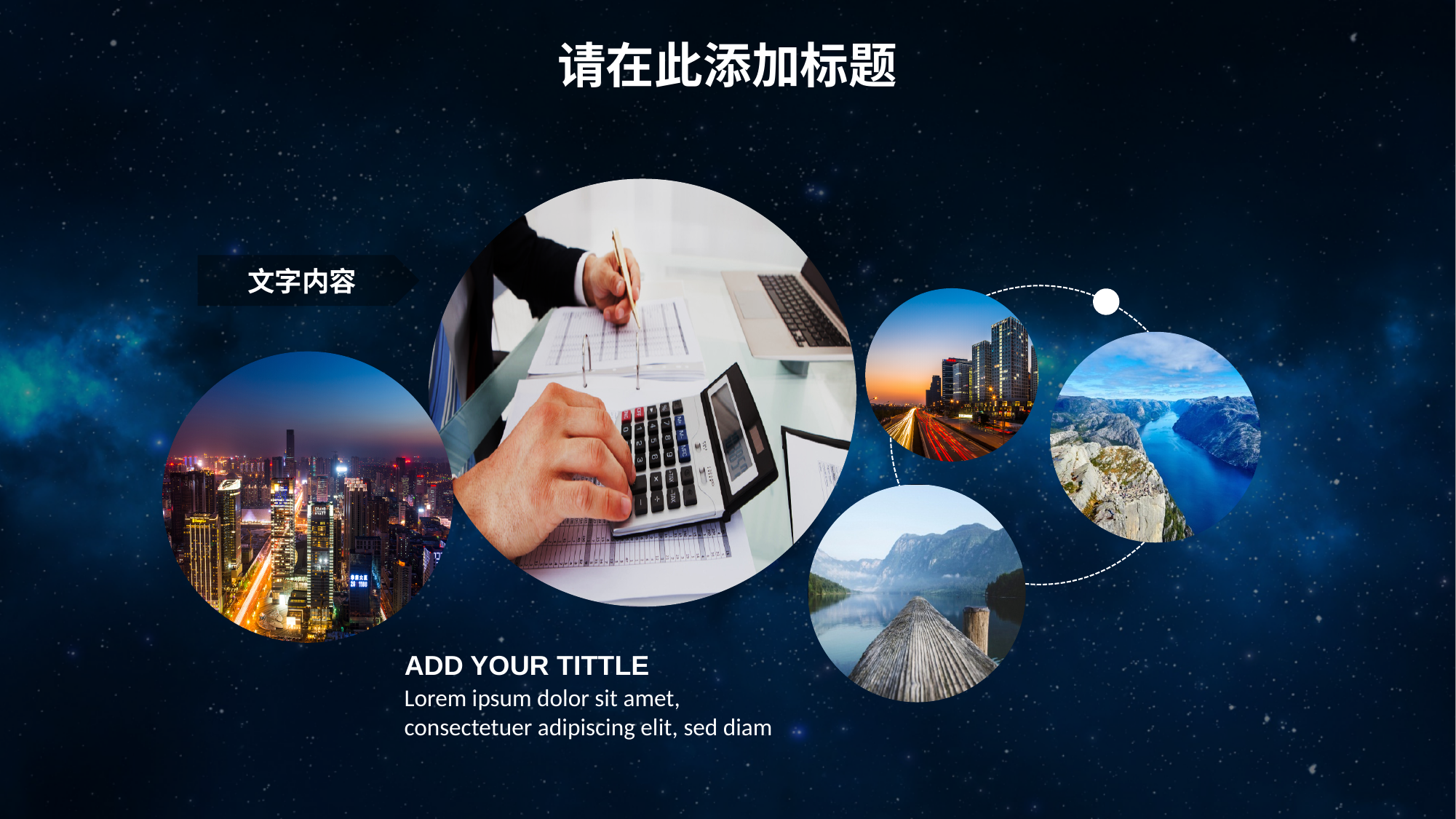

请在此添加标题

文字内容

ADD YOUR TITTLE
Lorem ipsum dolor sit amet, consectetuer adipiscing elit, sed diam